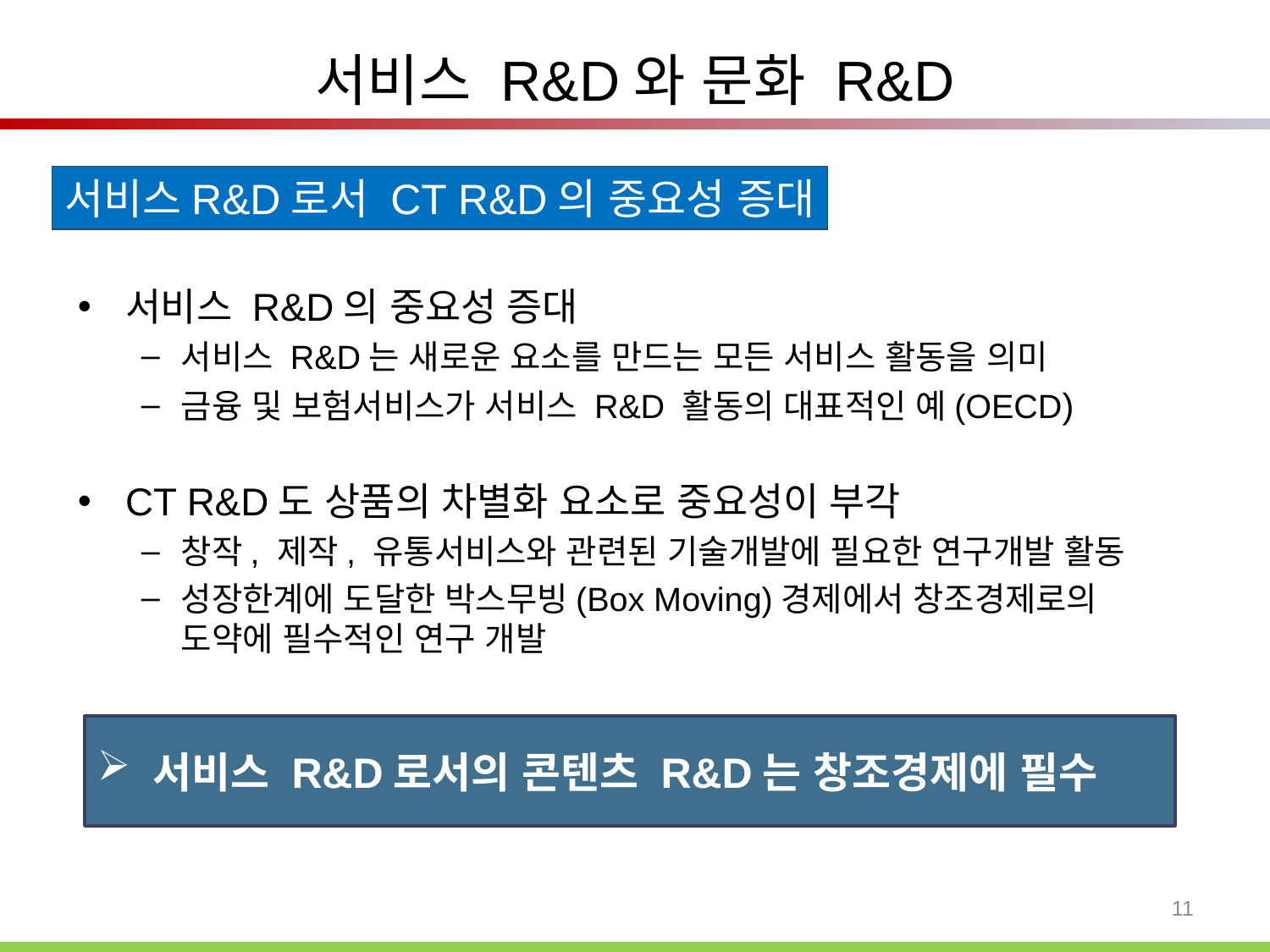

# 서비스 R&D와 문화 R&D
서비스R&D로서 CT R&D의 중요성 증대
서비스 R&D의 중요성 증대
서비스 R&D는 새로운 요소를 만드는 모든 서비스 활동을 의미
금융 및 보험서비스가 서비스 R&D 활동의 대표적인 예(OECD)

CT R&D도 상품의 차별화 요소로 중요성이 부각
창작, 제작, 유통서비스와 관련된 기술개발에 필요한 연구개발 활동
성장한계에 도달한 박스무빙(Box Moving)경제에서 창조경제로의 도약에 필수적인 연구 개발
 서비스 R&D로서의 콘텐츠 R&D는 창조경제에 필수
11